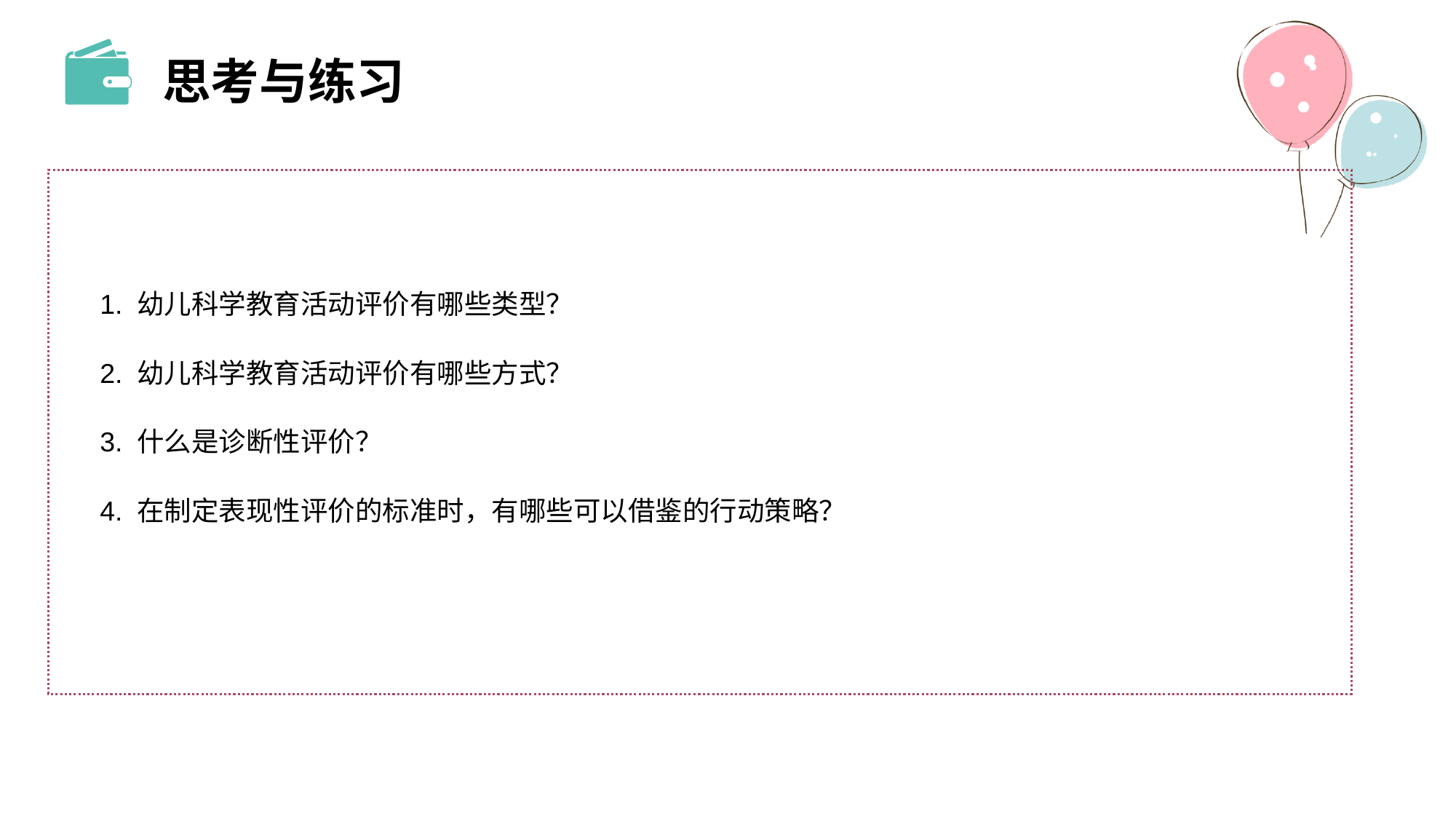

思考与练习

1. 幼儿科学教育活动评价有哪些类型？
2. 幼儿科学教育活动评价有哪些方式？
3. 什么是诊断性评价？
4. 在制定表现性评价的标准时，有哪些可以借鉴的行动策略？